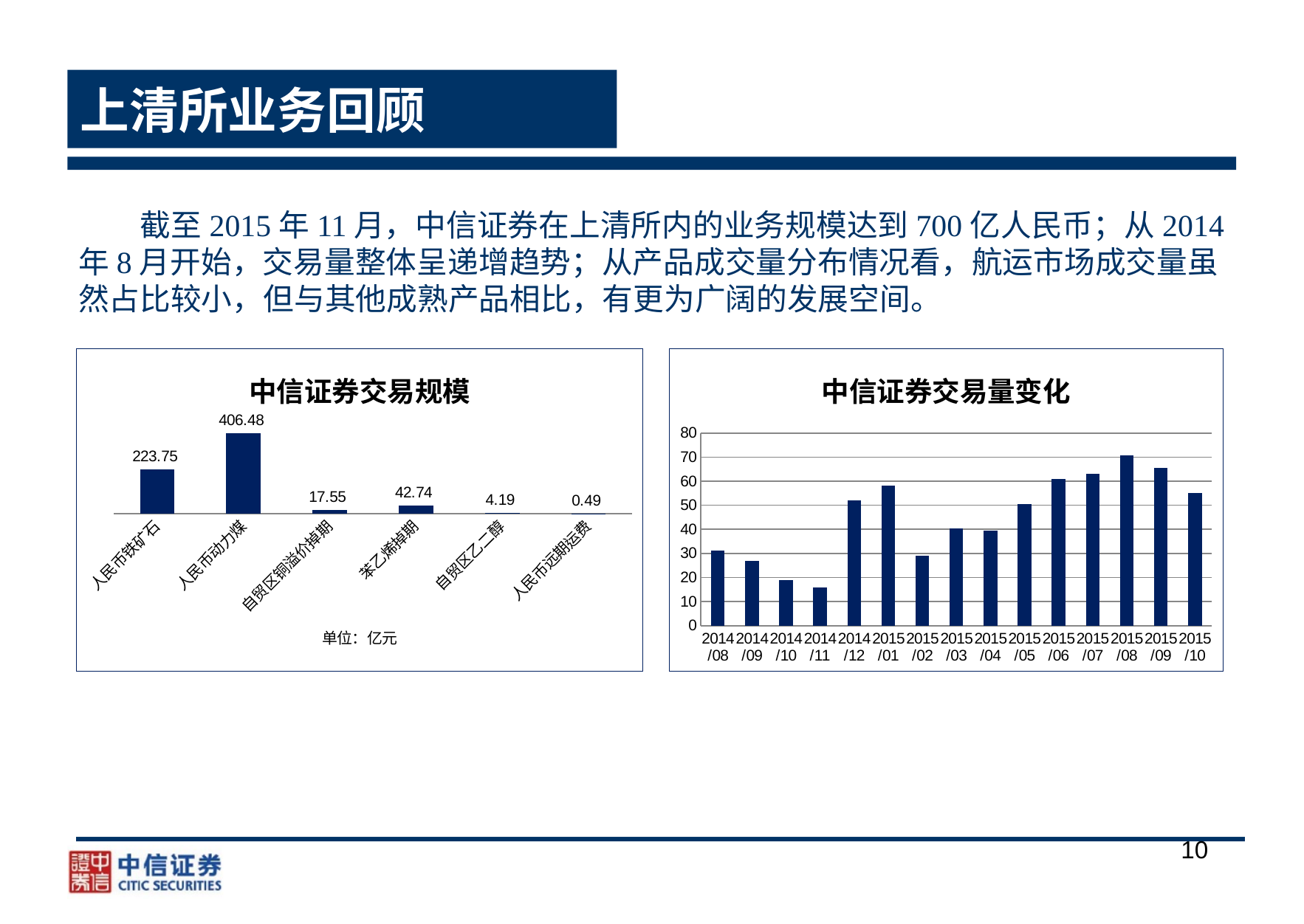

# 上清所业务回顾

        截至2015年11月，中信证券在上清所内的业务规模达到700亿人民币；从2014年8月开始，交易量整体呈递增趋势；从产品成交量分布情况看，航运市场成交量虽然占比较小，但与其他成熟产品相比，有更为广阔的发展空间。

### Chart: 中信证券交易规模

| Category |  |
|---|---|
| 人民币铁矿石 | 223.74859039999998 |
| 人民币动力煤 | 406.484435999999 |
| 自贸区铜溢价掉期 | 17.554662700000005 |
| 苯乙烯掉期 | 42.73770000000001 |
| 自贸区乙二醇 | 4.1928699999999965 |
| 人民币远期运费 | 0.4905615000000003 |

### Chart: 中信证券交易量变化

| Category |  |
|---|---|
| 2014/08 | 31.216482 |
| 2014/09 | 26.780878 |
| 2014/10 | 18.7878341 |
| 2014/11 | 15.8843145 |
| 2014/12 | 52.0294635 |
| 2015/01 | 58.04709 |
| 2015/02 | 29.0927957 |
| 2015/03 | 40.38384369999999 |
| 2015/04 | 39.4166532 |
| 2015/05 | 50.458879950000004 |
| 2015/06 | 60.932482650000004 |
| 2015/07 | 63.1886263 |
| 2015/08 | 70.67240454999997 |
| 2015/09 | 65.51724905000002 |
| 2015/10 | 55.2461065 |
10